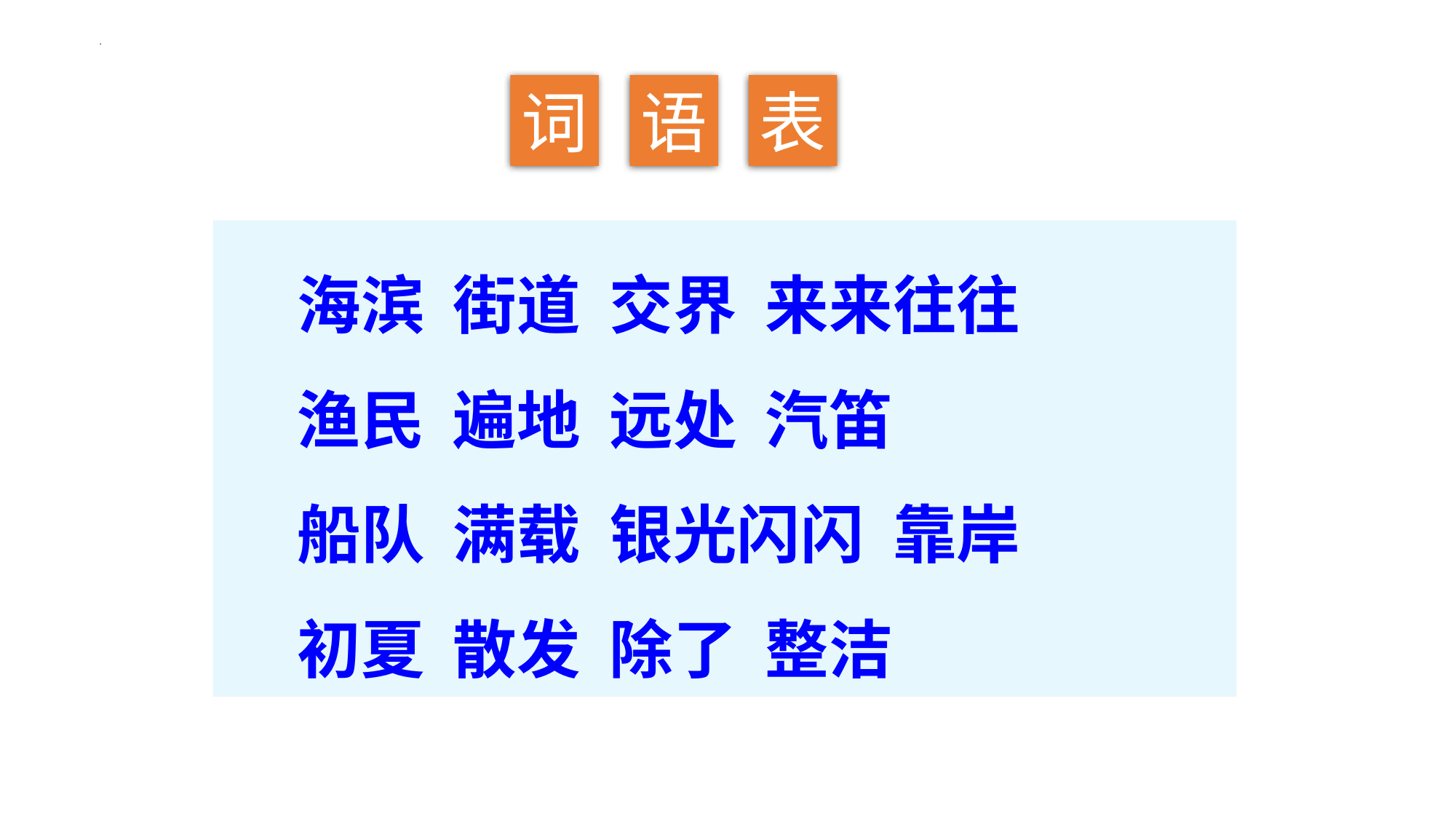

词
语
表

海滨  街道  交界  来来往往
渔民  遍地  远处  汽笛
船队  满载  银光闪闪  靠岸
初夏  散发  除了  整洁